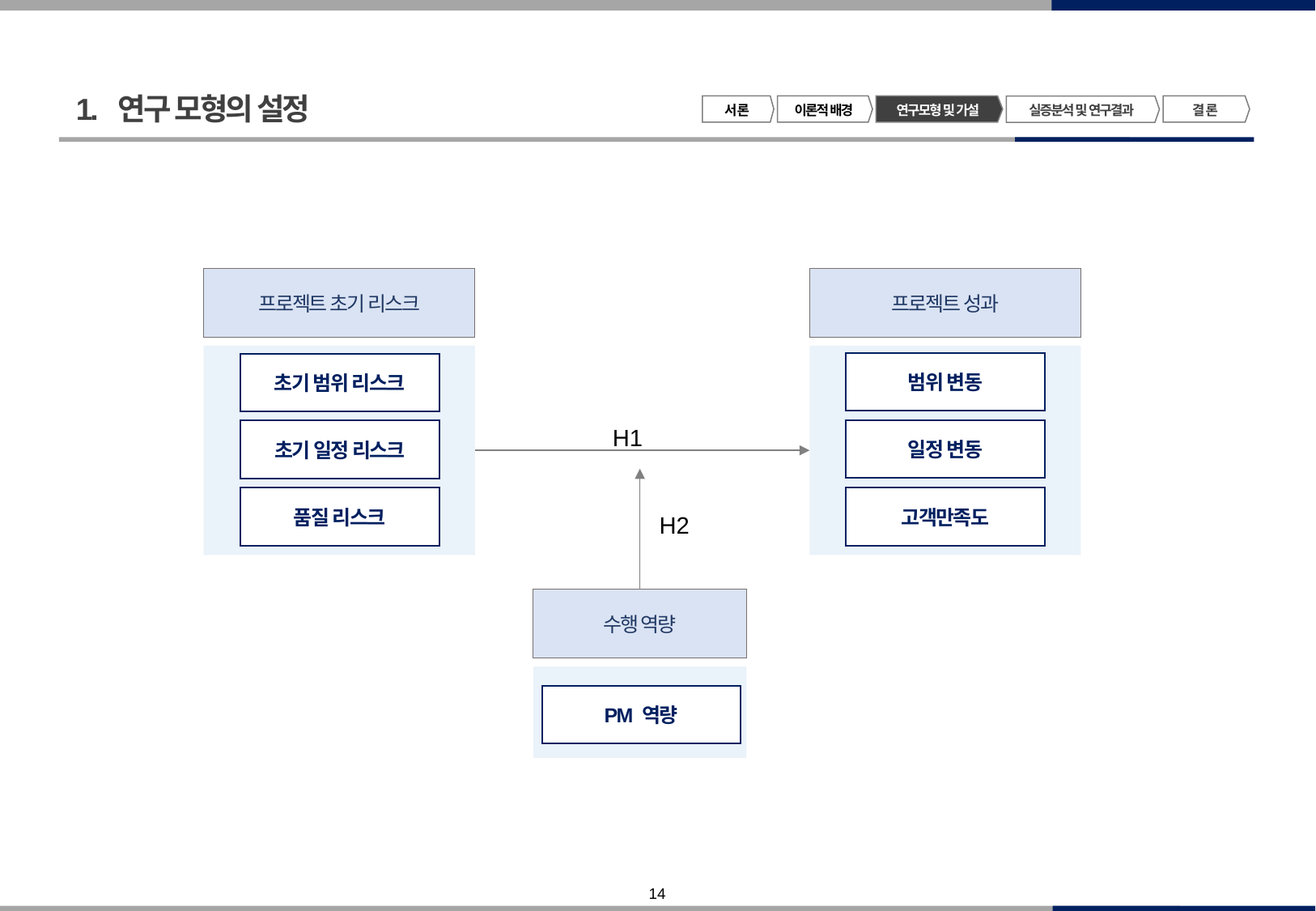

1.  연구 모형의 설정
서  론
이론적 배경
연구모형 및 가설
결 론
실증분석 및 연구결과
프로젝트 성과
프로젝트 초기 리스크

범위 변동
초기 범위 리스크
H1
일정 변동
초기 일정 리스크
고객만족도
품질 리스크
H2
수행 역량

PM 역량